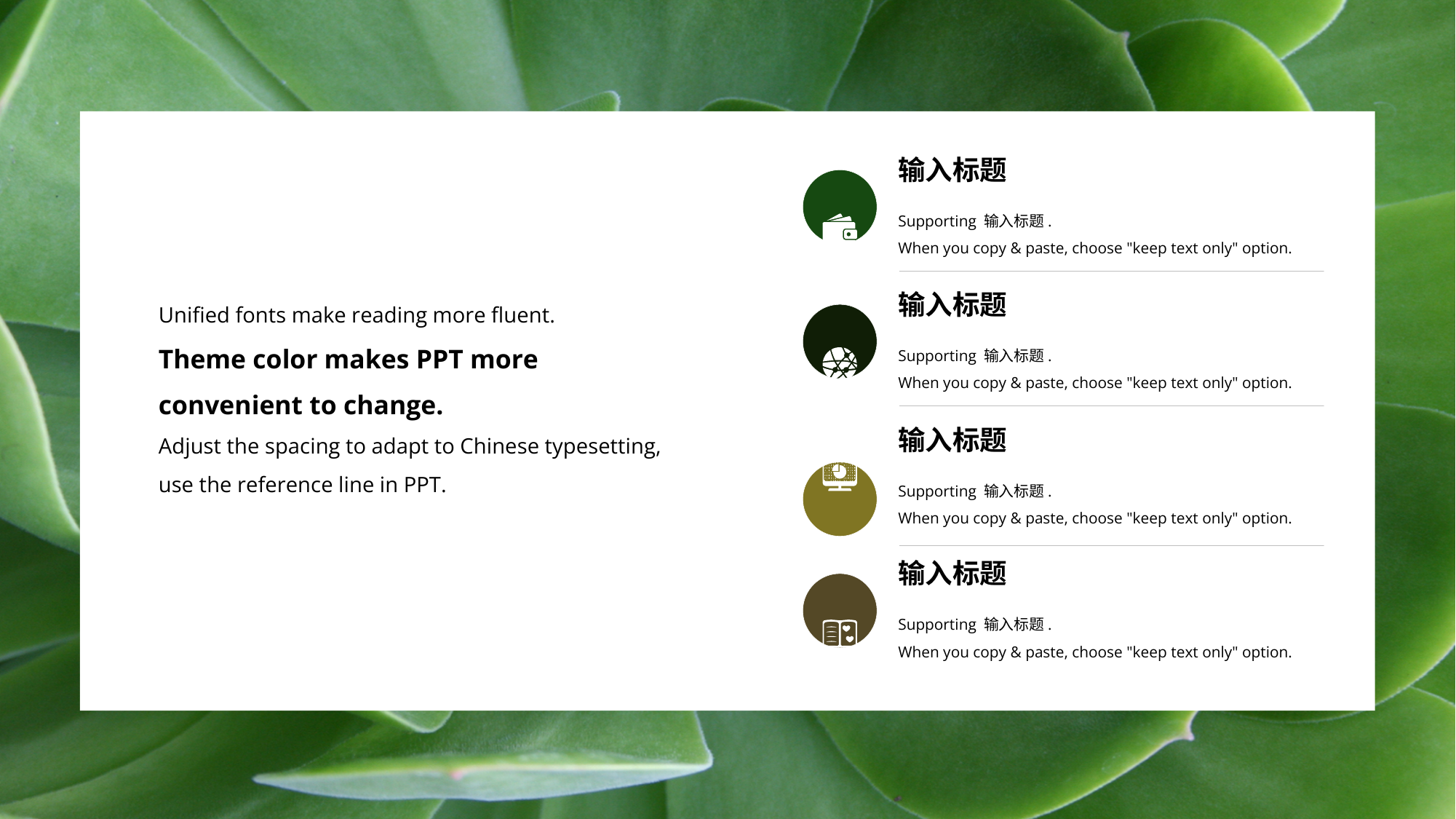

输入标题

Supporting 输入标题.
When you copy & paste, choose "keep text only" option.

输入标题
Unified fonts make reading more fluent.
Theme color makes PPT more convenient to change.
Adjust the spacing to adapt to Chinese typesetting, use the reference line in PPT.

Supporting 输入标题.
When you copy & paste, choose "keep text only" option.

输入标题

Supporting 输入标题.
When you copy & paste, choose "keep text only" option.
输入标题

Supporting 输入标题.
When you copy & paste, choose "keep text only" option.